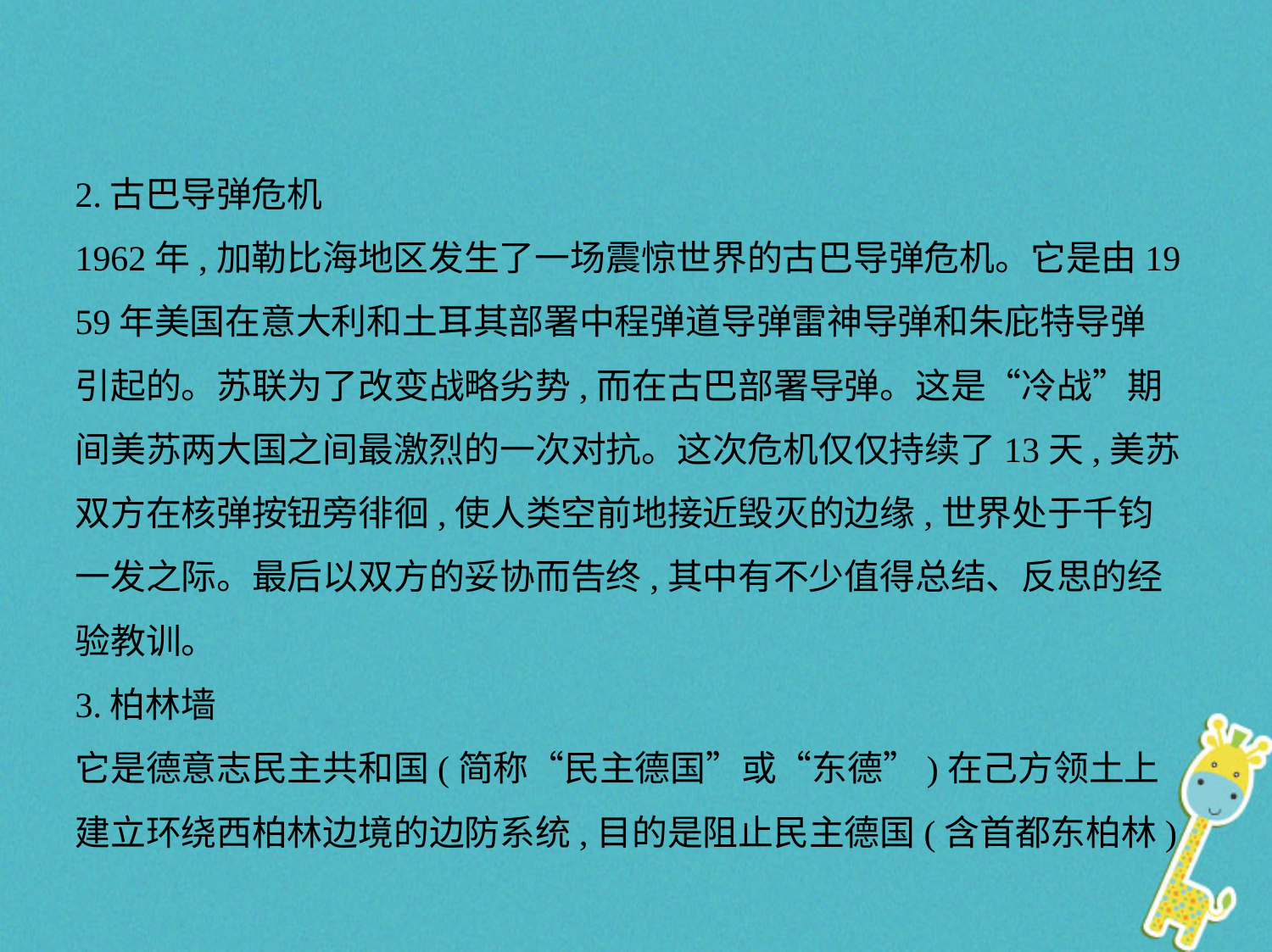

2.古巴导弹危机
1962年,加勒比海地区发生了一场震惊世界的古巴导弹危机。它是由19
59年美国在意大利和土耳其部署中程弹道导弹雷神导弹和朱庇特导弹
引起的。苏联为了改变战略劣势,而在古巴部署导弹。这是“冷战”期
间美苏两大国之间最激烈的一次对抗。这次危机仅仅持续了13天,美苏
双方在核弹按钮旁徘徊,使人类空前地接近毁灭的边缘,世界处于千钧
一发之际。最后以双方的妥协而告终,其中有不少值得总结、反思的经
验教训。
3.柏林墙
它是德意志民主共和国(简称“民主德国”或“东德”)在己方领土上
建立环绕西柏林边境的边防系统,目的是阻止民主德国(含首都东柏林)